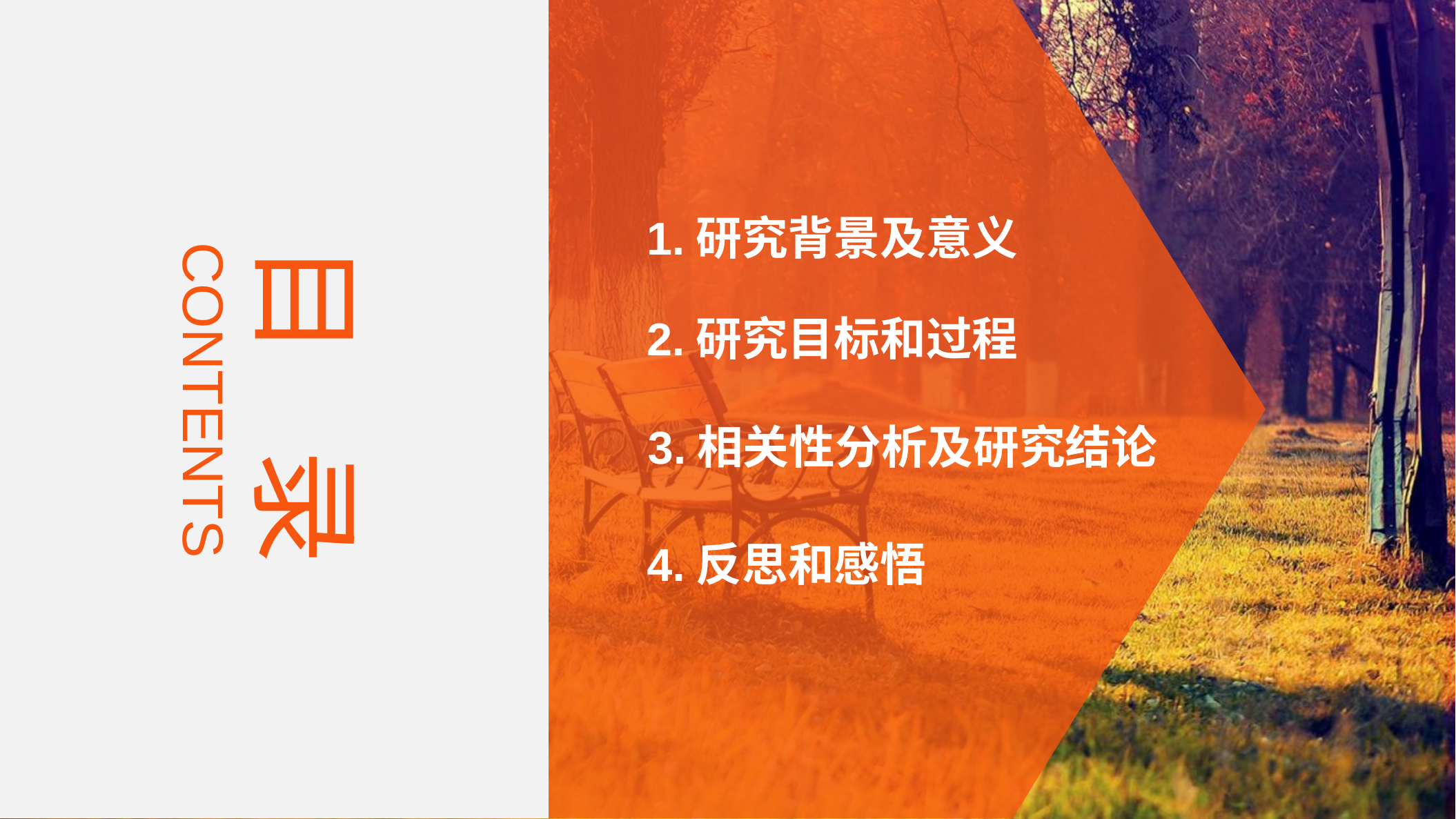

1.研究背景及意义
目	录
CONTENTS
2.研究目标和过程
3.相关性分析及研究结论
4.反思和感悟